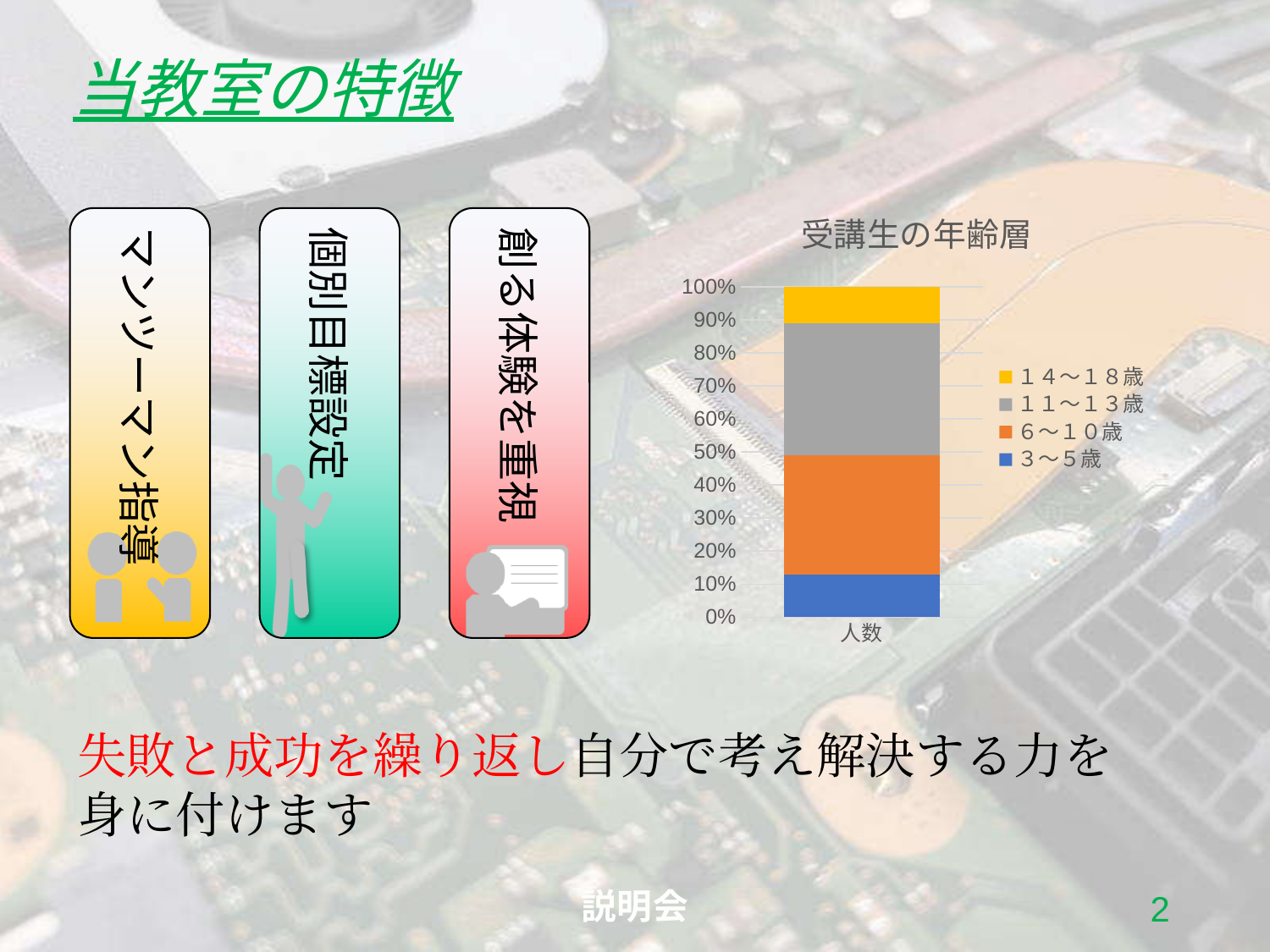

当教室の特徴

### Chart: 受講生の年齢層

| Category | ３～５歳 | ６～１０歳 | １１～１３歳 | １４～１８歳 |
|---|---|---|---|---|
| 人数 | 63.0 | 178.0 | 196.0 | 54.0 |
個別目標設定
創る体験を重視
マンツーマン指導

失敗と成功を繰り返し自分で考え解決する力を
身に付けます
2